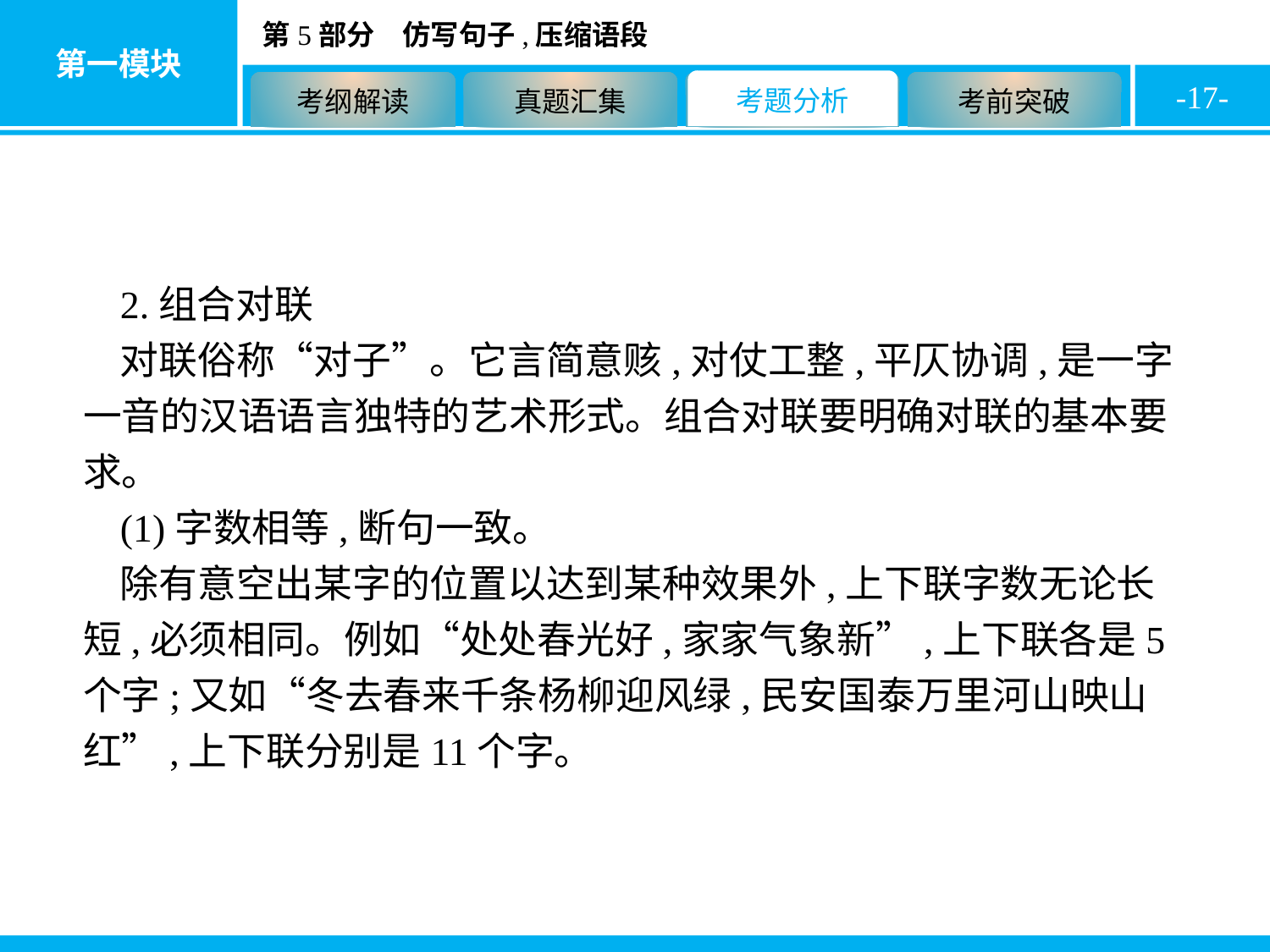

-17-
2.组合对联
对联俗称“对子”。它言简意赅,对仗工整,平仄协调,是一字一音的汉语语言独特的艺术形式。组合对联要明确对联的基本要求。
(1)字数相等,断句一致。
除有意空出某字的位置以达到某种效果外,上下联字数无论长短,必须相同。例如“处处春光好,家家气象新”,上下联各是5个字;又如“冬去春来千条杨柳迎风绿,民安国泰万里河山映山红”,上下联分别是11个字。